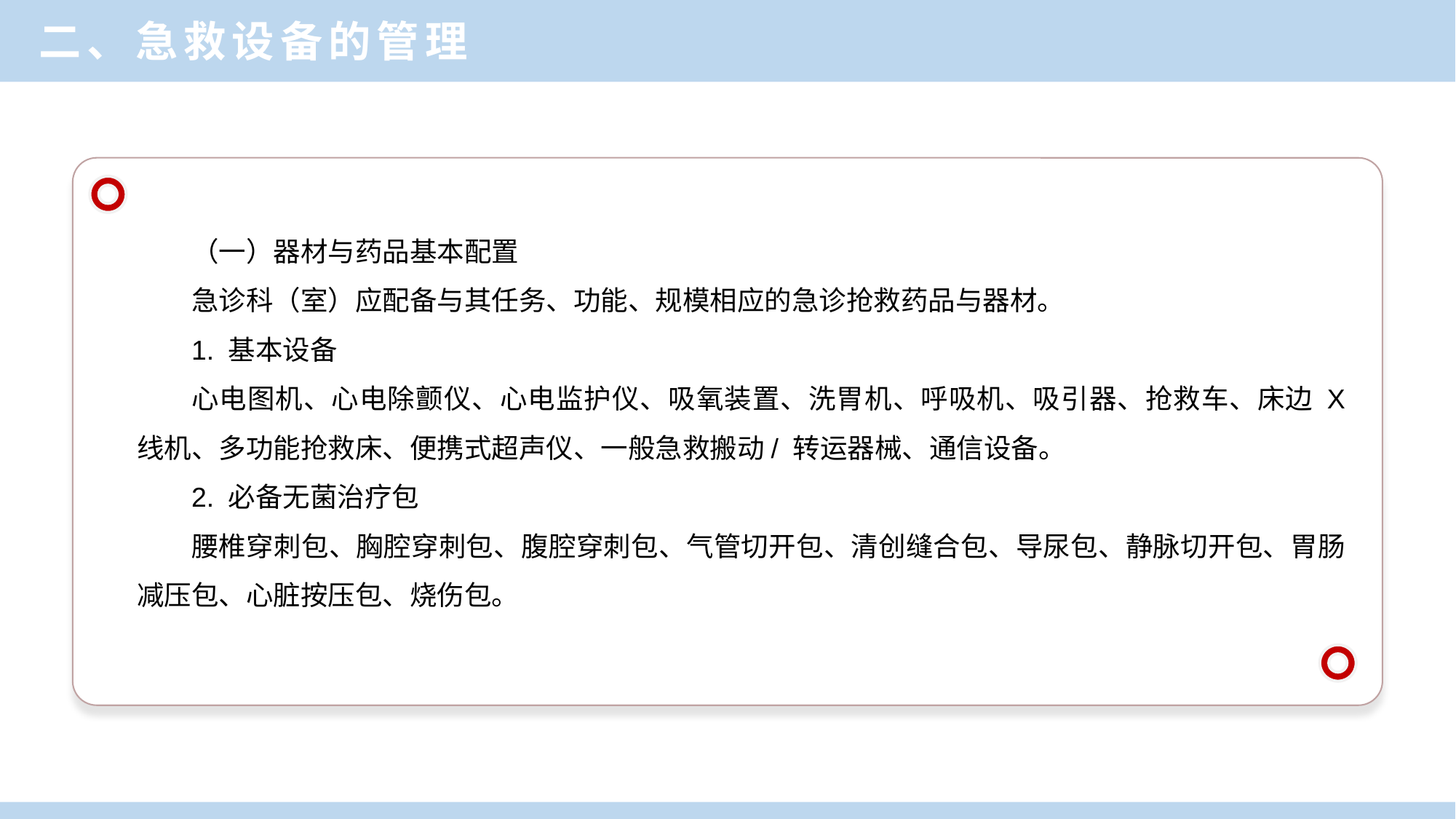

二、急救设备的管理

（一）器材与药品基本配置
急诊科（室）应配备与其任务、功能、规模相应的急诊抢救药品与器材。
1. 基本设备
心电图机、心电除颤仪、心电监护仪、吸氧装置、洗胃机、呼吸机、吸引器、抢救车、床边 X 线机、多功能抢救床、便携式超声仪、一般急救搬动/ 转运器械、通信设备。
2. 必备无菌治疗包
腰椎穿刺包、胸腔穿刺包、腹腔穿刺包、气管切开包、清创缝合包、导尿包、静脉切开包、胃肠减压包、心脏按压包、烧伤包。